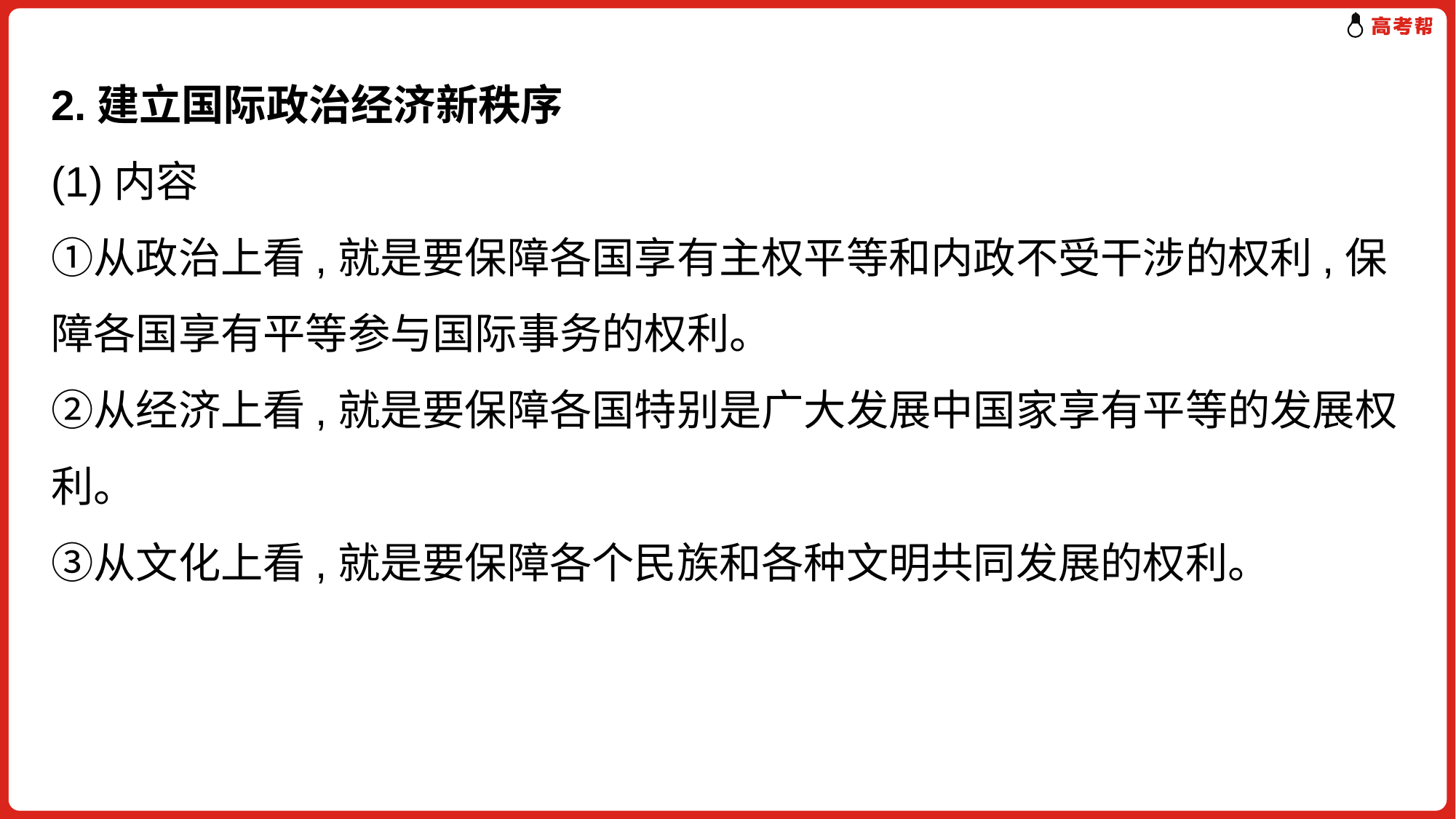

# 2.建立国际政治经济新秩序 (1)内容 ①从政治上看,就是要保障各国享有主权平等和内政不受干涉的权利,保障各国享有平等参与国际事务的权利。 ②从经济上看,就是要保障各国特别是广大发展中国家享有平等的发展权利。 ③从文化上看,就是要保障各个民族和各种文明共同发展的权利。